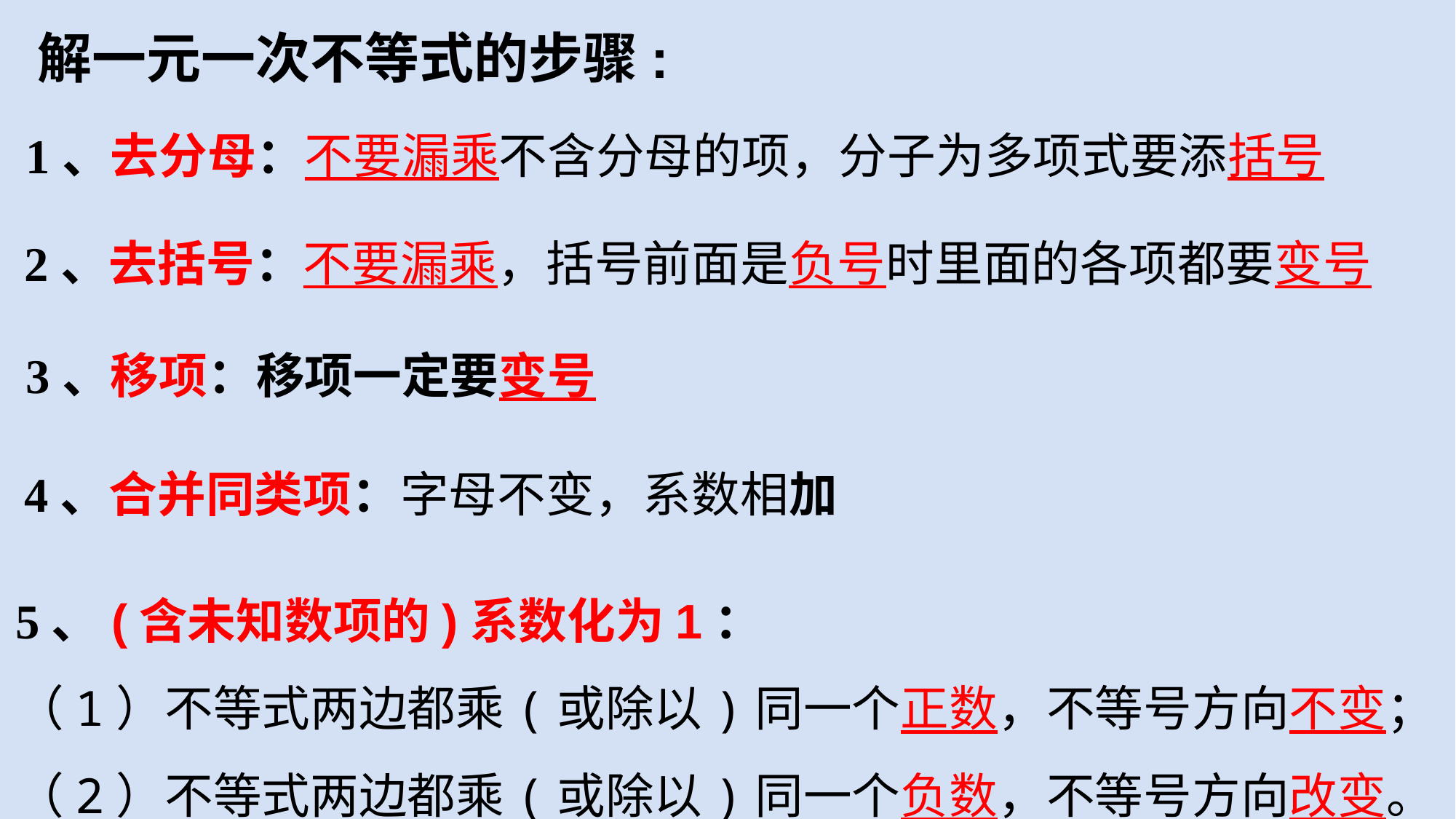

解一元一次不等式的步骤:
1、去分母：不要漏乘不含分母的项，分子为多项式要添括号
2、去括号：不要漏乘，括号前面是负号时里面的各项都要变号
3、移项：移项一定要变号
4、合并同类项：字母不变，系数相加
5、(含未知数项的)系数化为1：
（1）不等式两边都乘(或除以)同一个正数，不等号方向不变；
（2）不等式两边都乘(或除以)同一个负数，不等号方向改变。